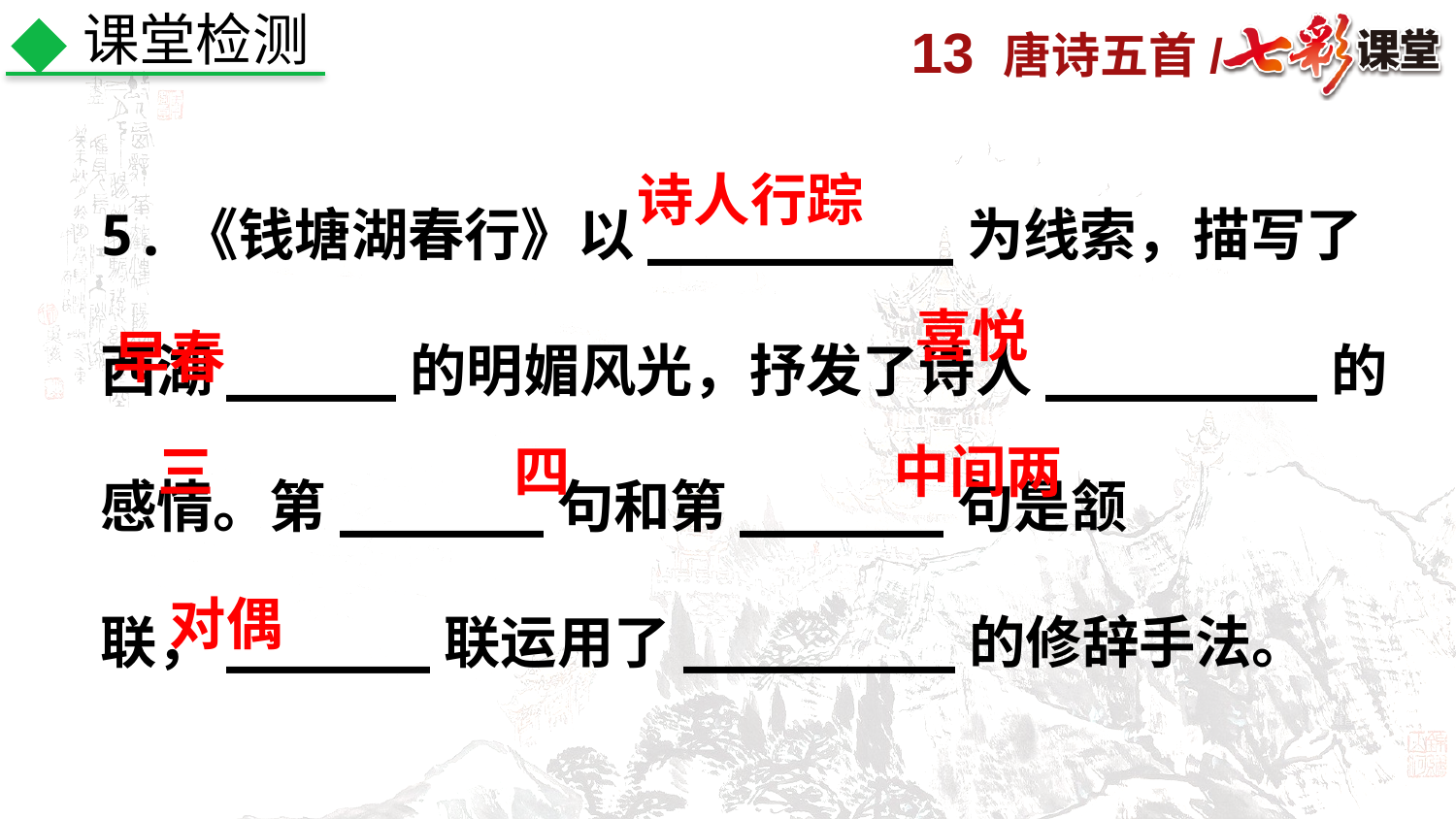

课堂检测

5.《钱塘湖春行》以_________为线索，描写了西湖_____的明媚风光，抒发了诗人________的感情。第______句和第______句是颔联，______联运用了________的修辞手法。
诗人行踪
早春
喜悦
三
四
中间两
对偶